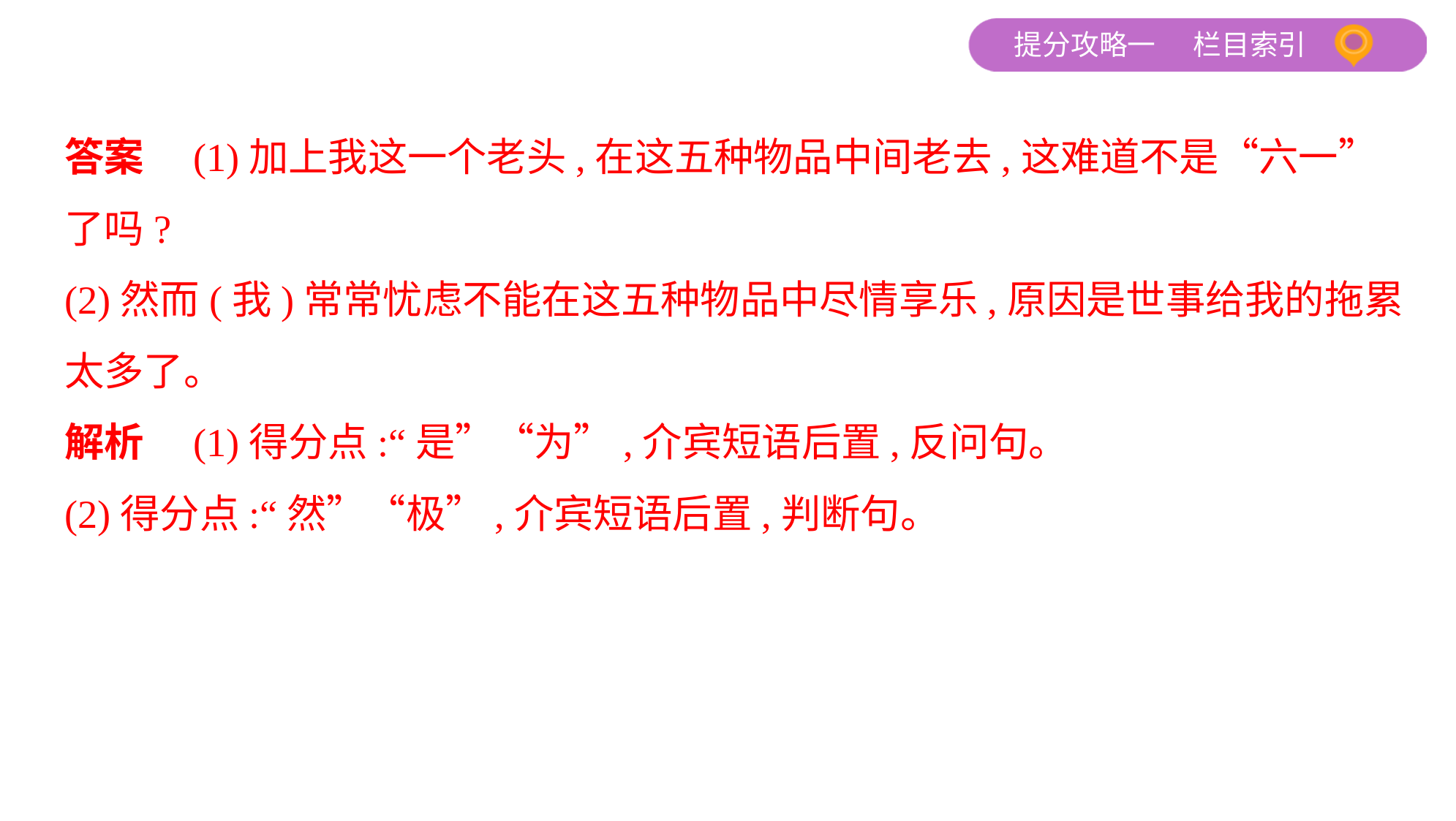

答案　(1)加上我这一个老头,在这五种物品中间老去,这难道不是“六一”
了吗?
(2)然而(我)常常忧虑不能在这五种物品中尽情享乐,原因是世事给我的拖累
太多了。
解析　(1)得分点:“是”“为”,介宾短语后置,反问句。
(2)得分点:“然”“极”,介宾短语后置,判断句。